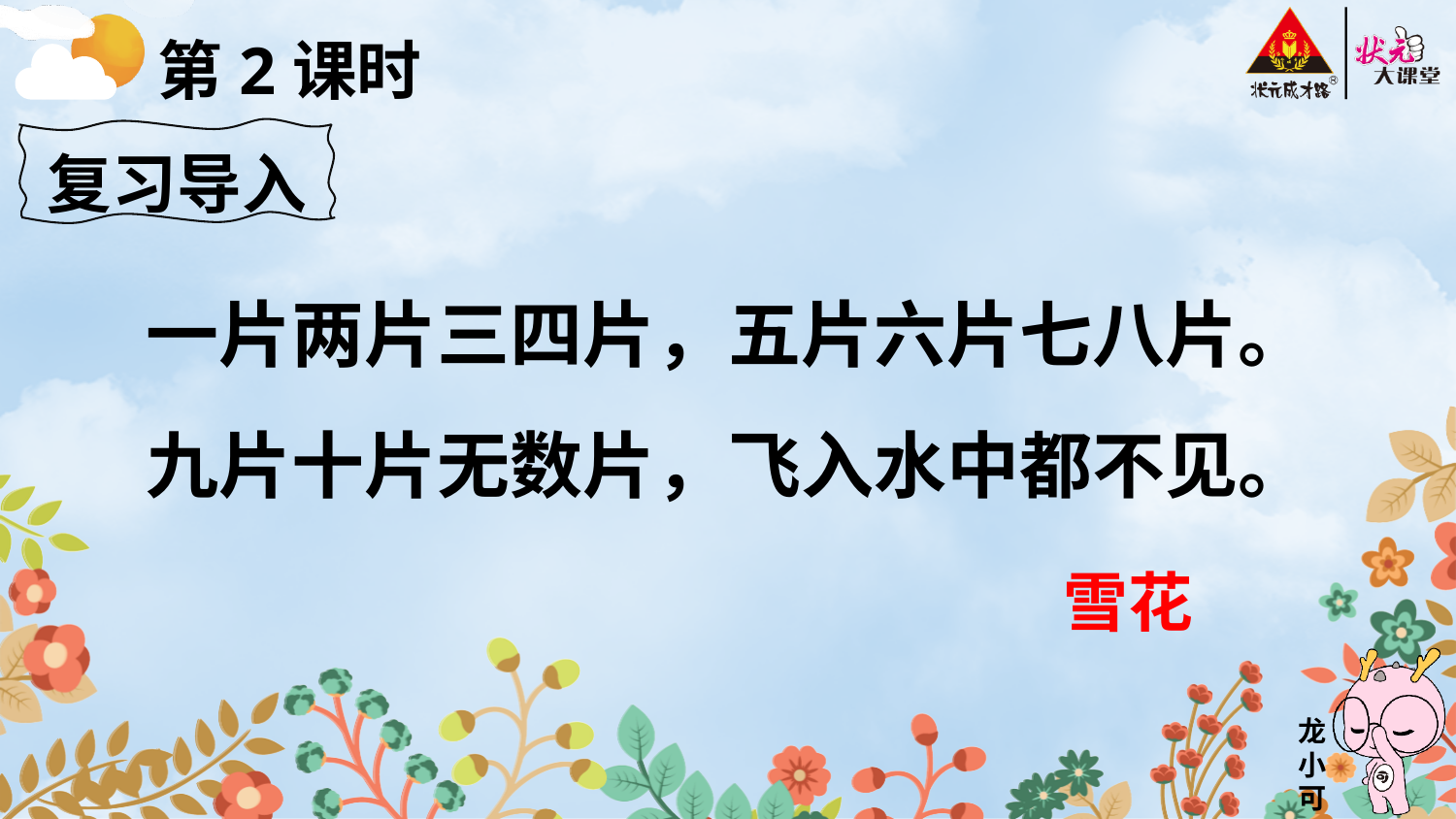

第2课时
复习导入

一片两片三四片，五片六片七八片。九片十片无数片，飞入水中都不见。
雪花